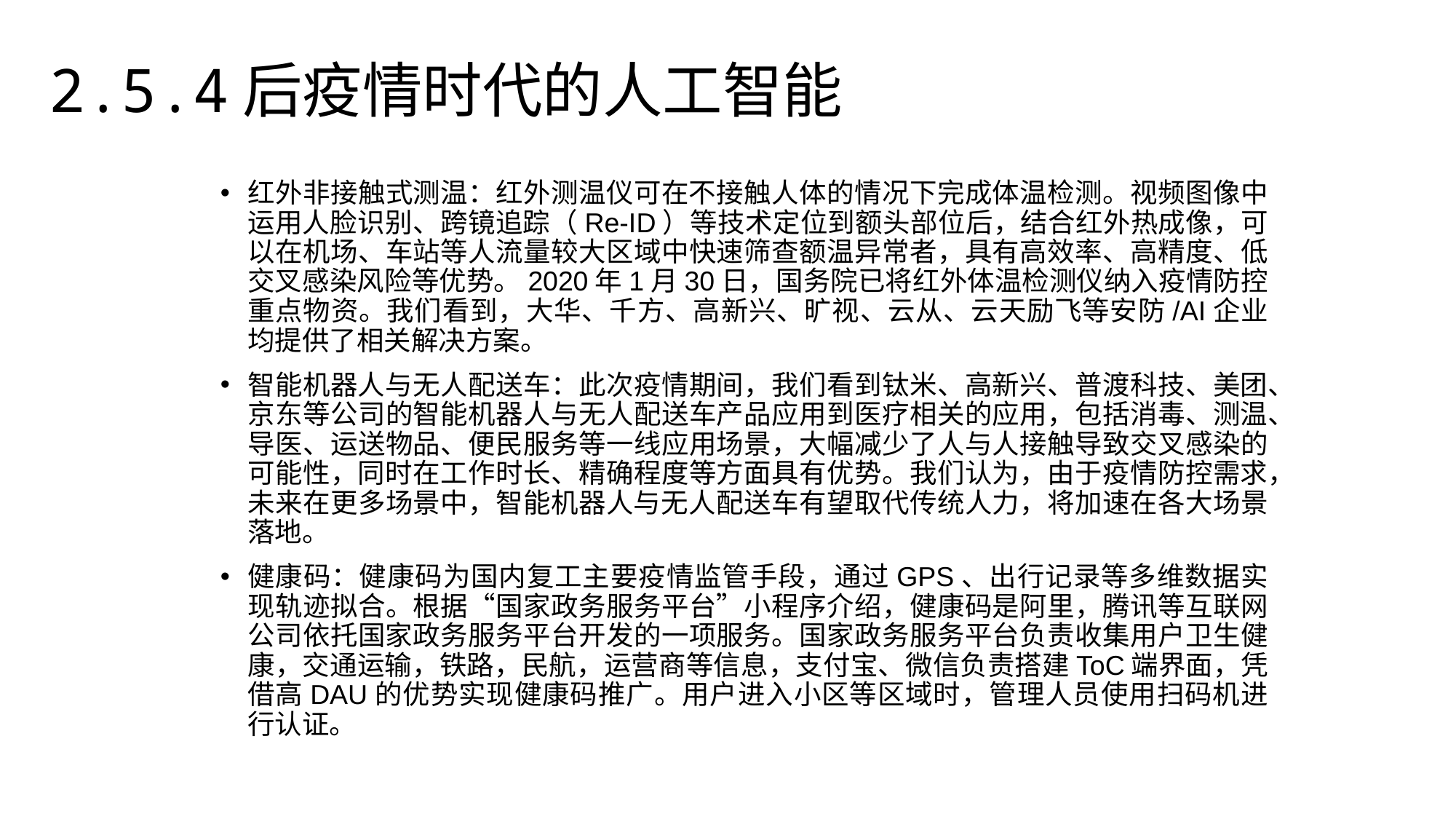

2.5.4后疫情时代的人工智能
红外非接触式测温：红外测温仪可在不接触人体的情况下完成体温检测。视频图像中运用人脸识别、跨镜追踪（Re-ID）等技术定位到额头部位后，结合红外热成像，可以在机场、车站等人流量较大区域中快速筛查额温异常者，具有高效率、高精度、低交叉感染风险等优势。2020年1月30日，国务院已将红外体温检测仪纳入疫情防控重点物资。我们看到，大华、千方、高新兴、旷视、云从、云天励飞等安防/AI企业均提供了相关解决方案。
智能机器人与无人配送车：此次疫情期间，我们看到钛米、高新兴、普渡科技、美团、京东等公司的智能机器人与无人配送车产品应用到医疗相关的应用，包括消毒、测温、导医、运送物品、便民服务等一线应用场景，大幅减少了人与人接触导致交叉感染的可能性，同时在工作时长、精确程度等方面具有优势。我们认为，由于疫情防控需求，未来在更多场景中，智能机器人与无人配送车有望取代传统人力，将加速在各大场景落地。
健康码：健康码为国内复工主要疫情监管手段，通过GPS、出行记录等多维数据实现轨迹拟合。根据“国家政务服务平台”小程序介绍，健康码是阿里，腾讯等互联网公司依托国家政务服务平台开发的一项服务。国家政务服务平台负责收集用户卫生健康，交通运输，铁路，民航，运营商等信息，支付宝、微信负责搭建ToC端界面，凭借高DAU的优势实现健康码推广。用户进入小区等区域时，管理人员使用扫码机进行认证。